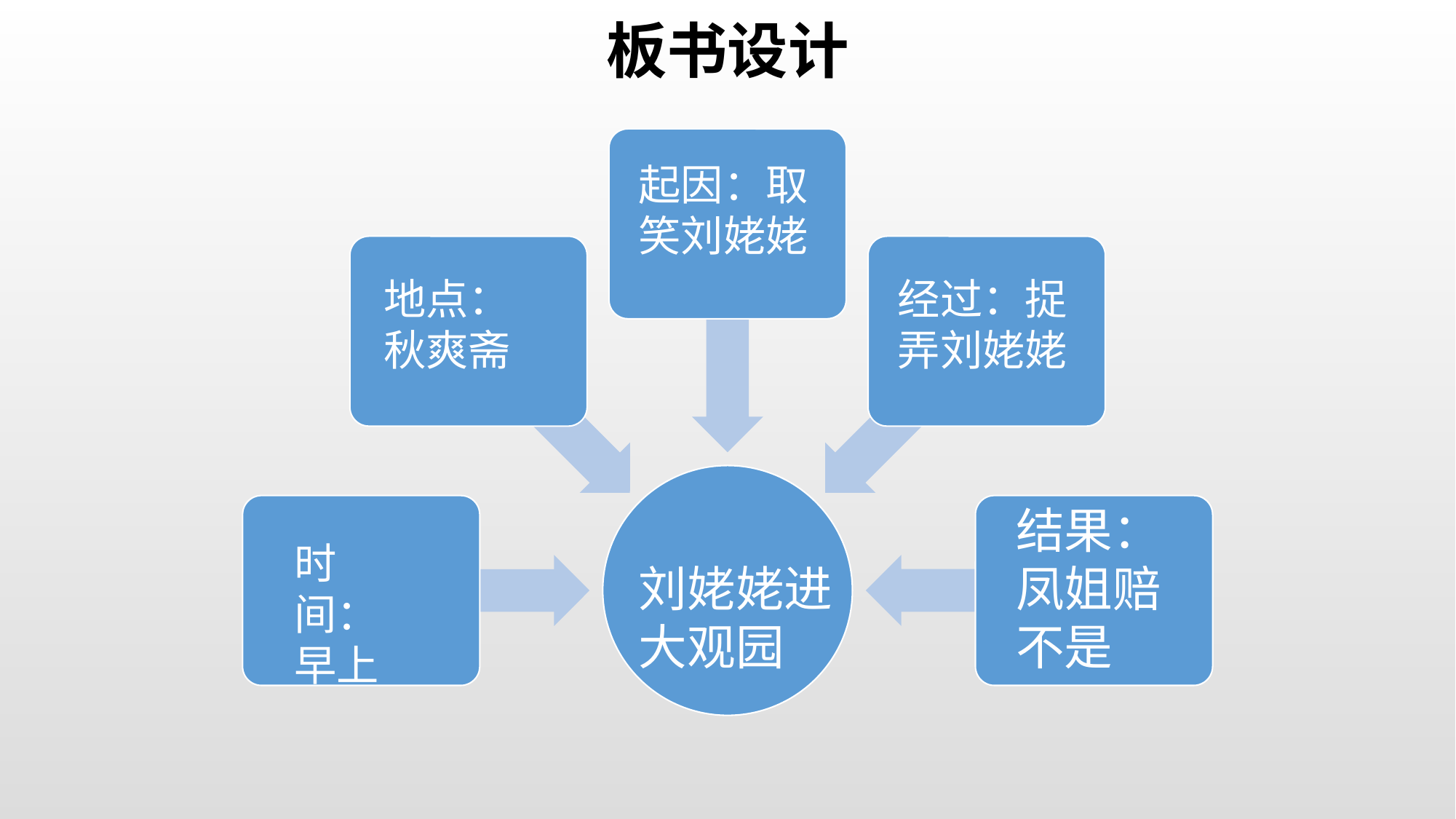

板书设计

起因：取笑刘姥姥
地点：秋爽斋
经过：捉弄刘姥姥
结果：凤姐赔不是
时间：早上
刘姥姥进大观园